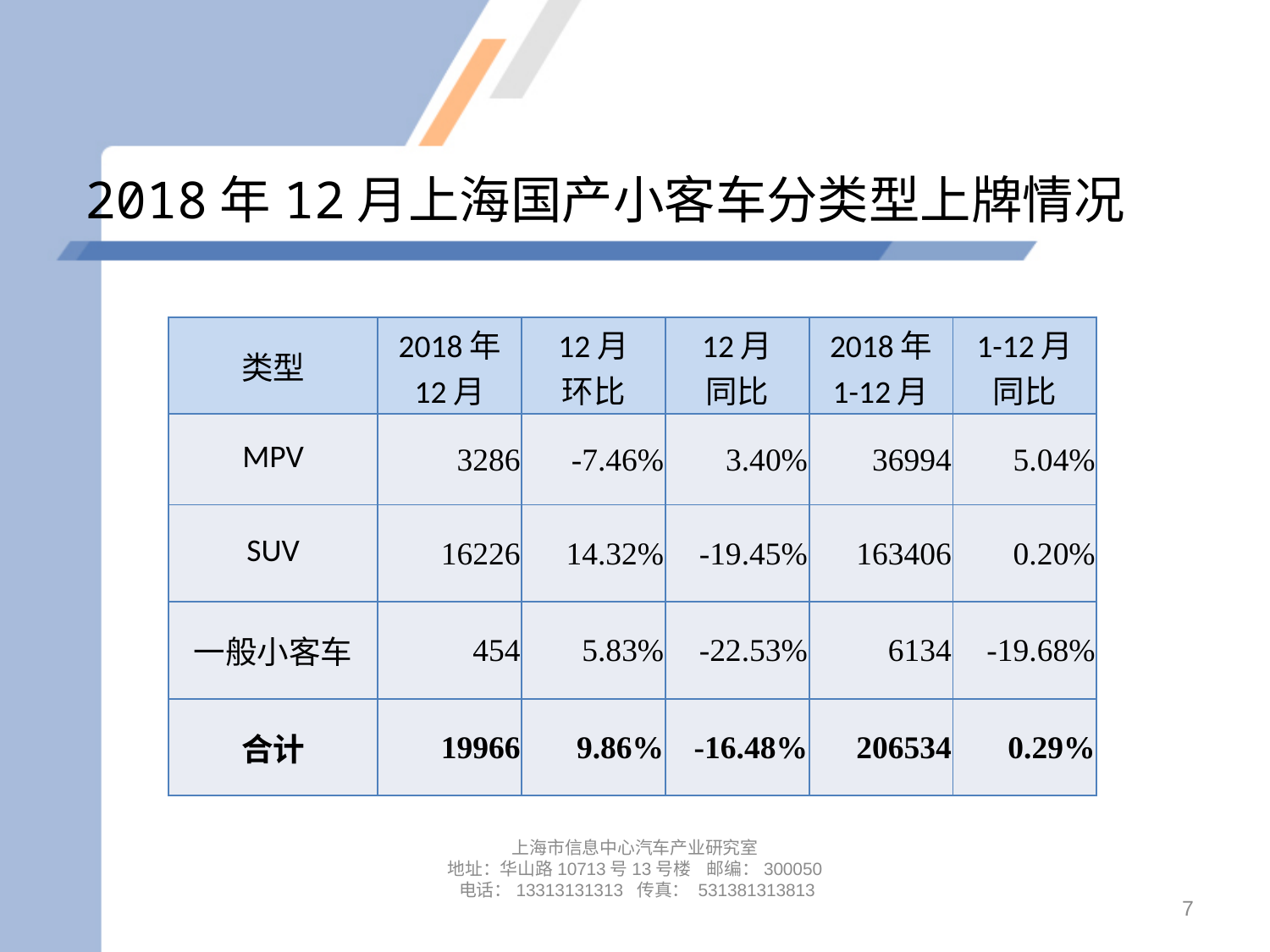

# 2018年12月上海国产小客车分类型上牌情况
| 类型 | 2018年 12月 | 12月 环比 | 12月 同比 | 2018年 1-12月 | 1-12月 同比 |
| --- | --- | --- | --- | --- | --- |
| MPV | 3286 | -7.46% | 3.40% | 36994 | 5.04% |
| SUV | 16226 | 14.32% | -19.45% | 163406 | 0.20% |
| 一般小客车 | 454 | 5.83% | -22.53% | 6134 | -19.68% |
| 合计 | 19966 | 9.86% | -16.48% | 206534 | 0.29% |
上海市信息中心汽车产业研究室
地址：华山路10713号13号楼    邮编：300050  电话：13313131313  传真： 531381313813

7